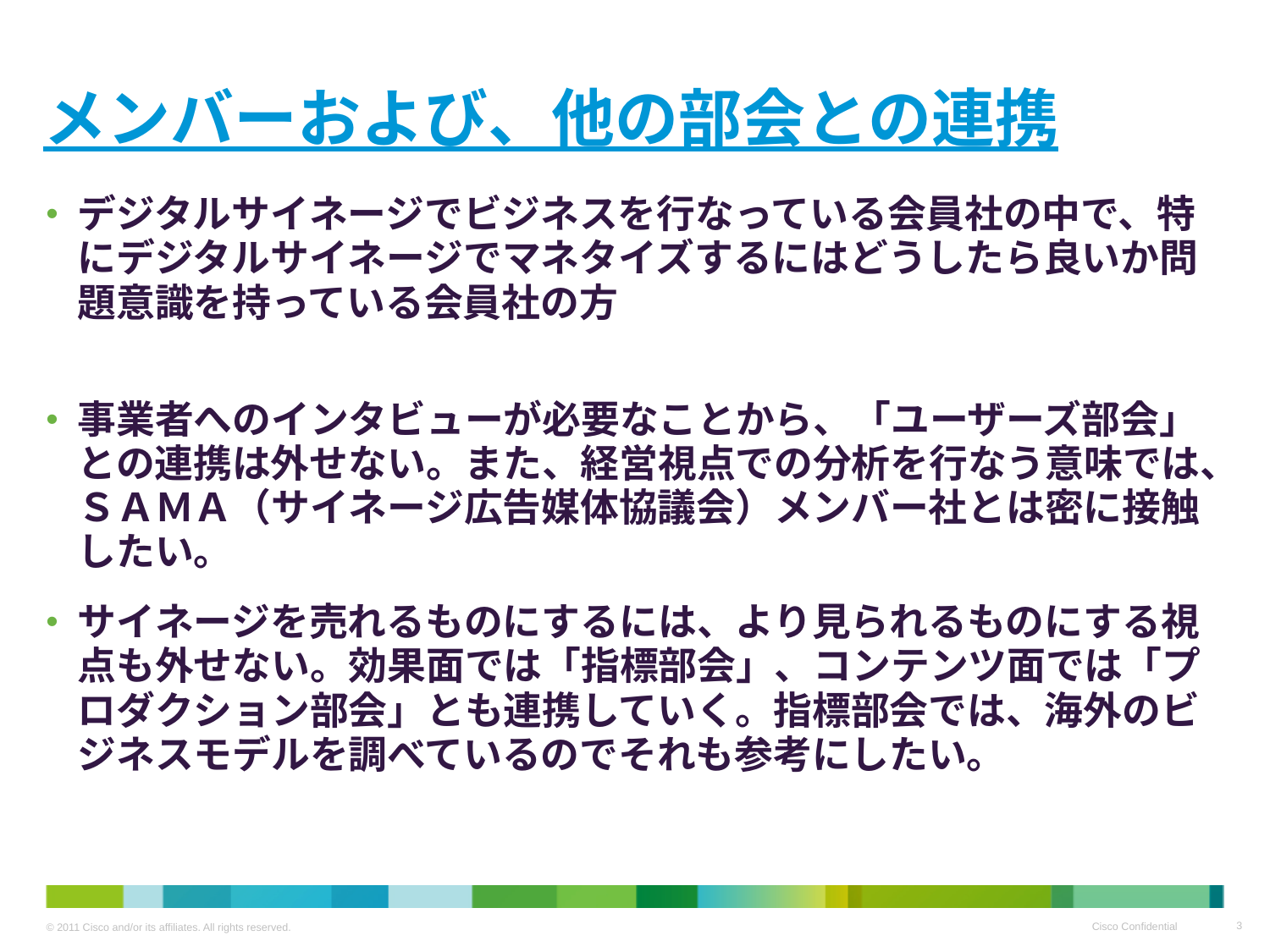

# メンバーおよび、他の部会との連携
デジタルサイネージでビジネスを行なっている会員社の中で、特にデジタルサイネージでマネタイズするにはどうしたら良いか問題意識を持っている会員社の方
事業者へのインタビューが必要なことから、「ユーザーズ部会」との連携は外せない。また、経営視点での分析を行なう意味では、ＳＡＭＡ（サイネージ広告媒体協議会）メンバー社とは密に接触したい。
サイネージを売れるものにするには、より見られるものにする視点も外せない。効果面では「指標部会」、コンテンツ面では「プロダクション部会」とも連携していく。指標部会では、海外のビジネスモデルを調べているのでそれも参考にしたい。